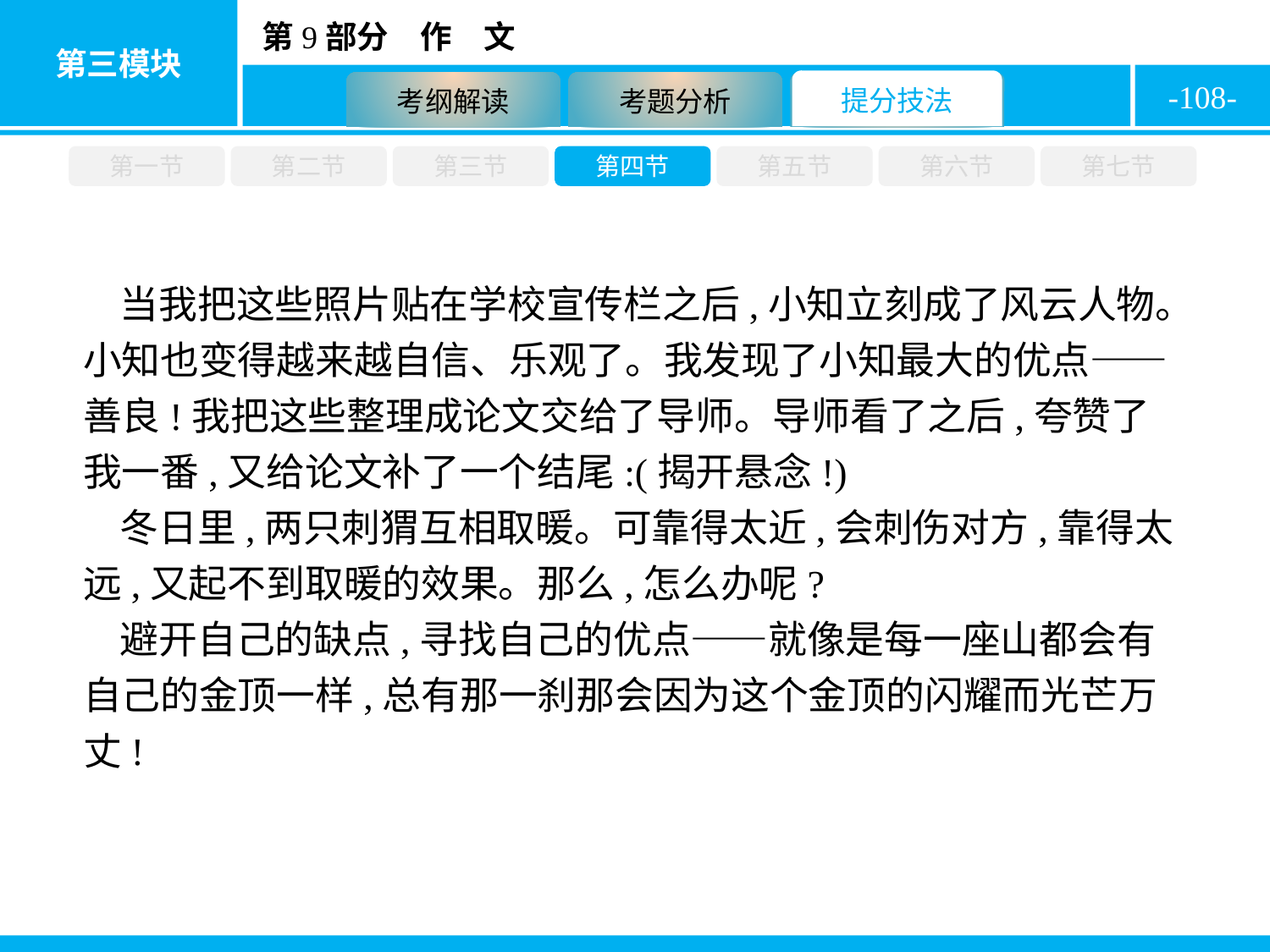

-108-
第一节
第二节
第三节
第四节
第五节
第六节
第七节
当我把这些照片贴在学校宣传栏之后,小知立刻成了风云人物。小知也变得越来越自信、乐观了。我发现了小知最大的优点——善良!我把这些整理成论文交给了导师。导师看了之后,夸赞了我一番,又给论文补了一个结尾:(揭开悬念!)
冬日里,两只刺猬互相取暖。可靠得太近,会刺伤对方,靠得太远,又起不到取暖的效果。那么,怎么办呢?
避开自己的缺点,寻找自己的优点——就像是每一座山都会有自己的金顶一样,总有那一刹那会因为这个金顶的闪耀而光芒万丈!